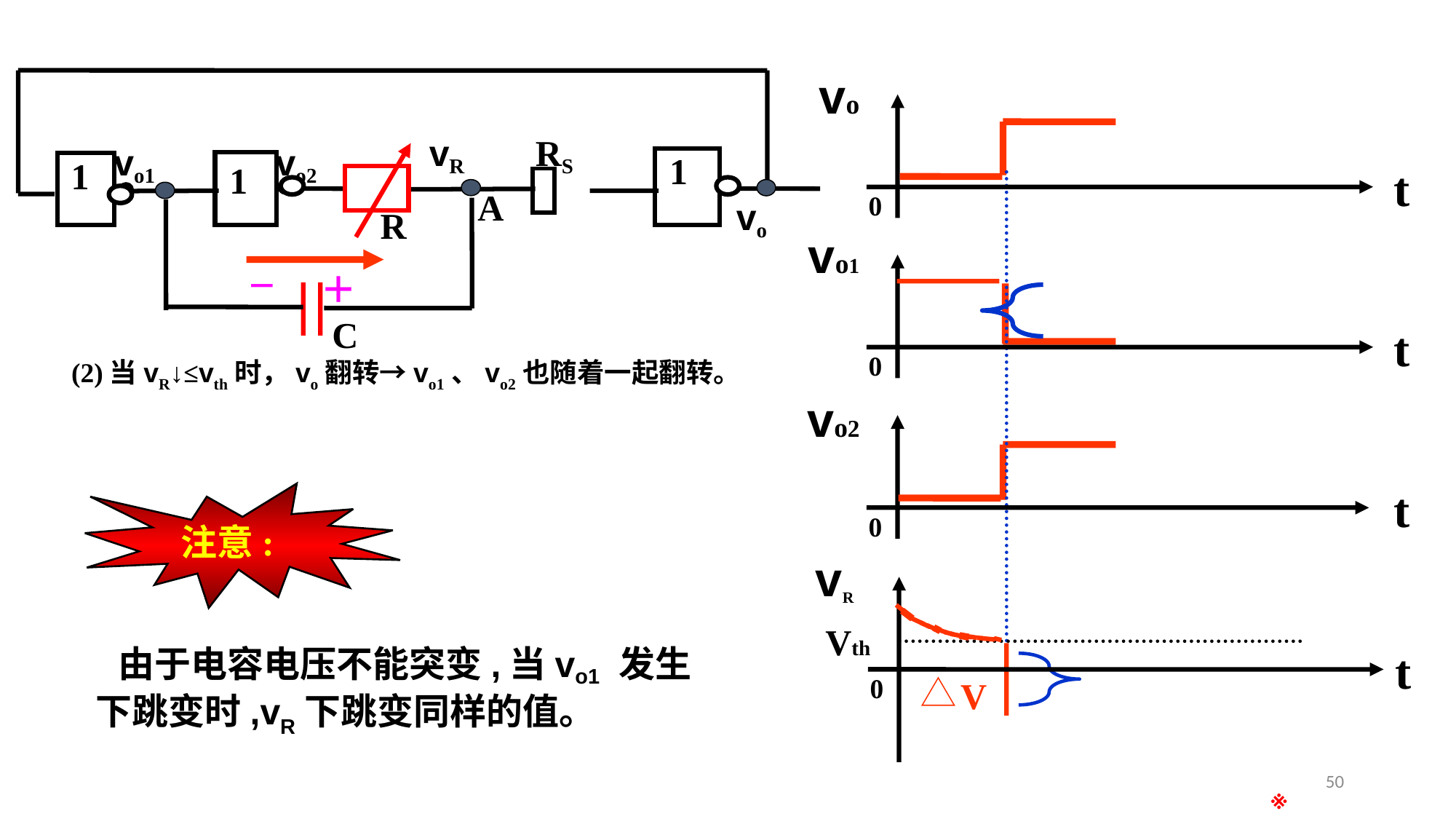

vo

t
0

vo1

t
0

vo2

t
0

vR

t
0

Vth

vR
RS
vo1
vo2

1

1
1

A

vo

R

－
＋

C

(2)当vR↓≤vth时，vo翻转→vo1、vo2也随着一起翻转。

注意:
 由于电容电压不能突变,当vo1 发生下跳变时,vR下跳变同样的值。

V

50
※